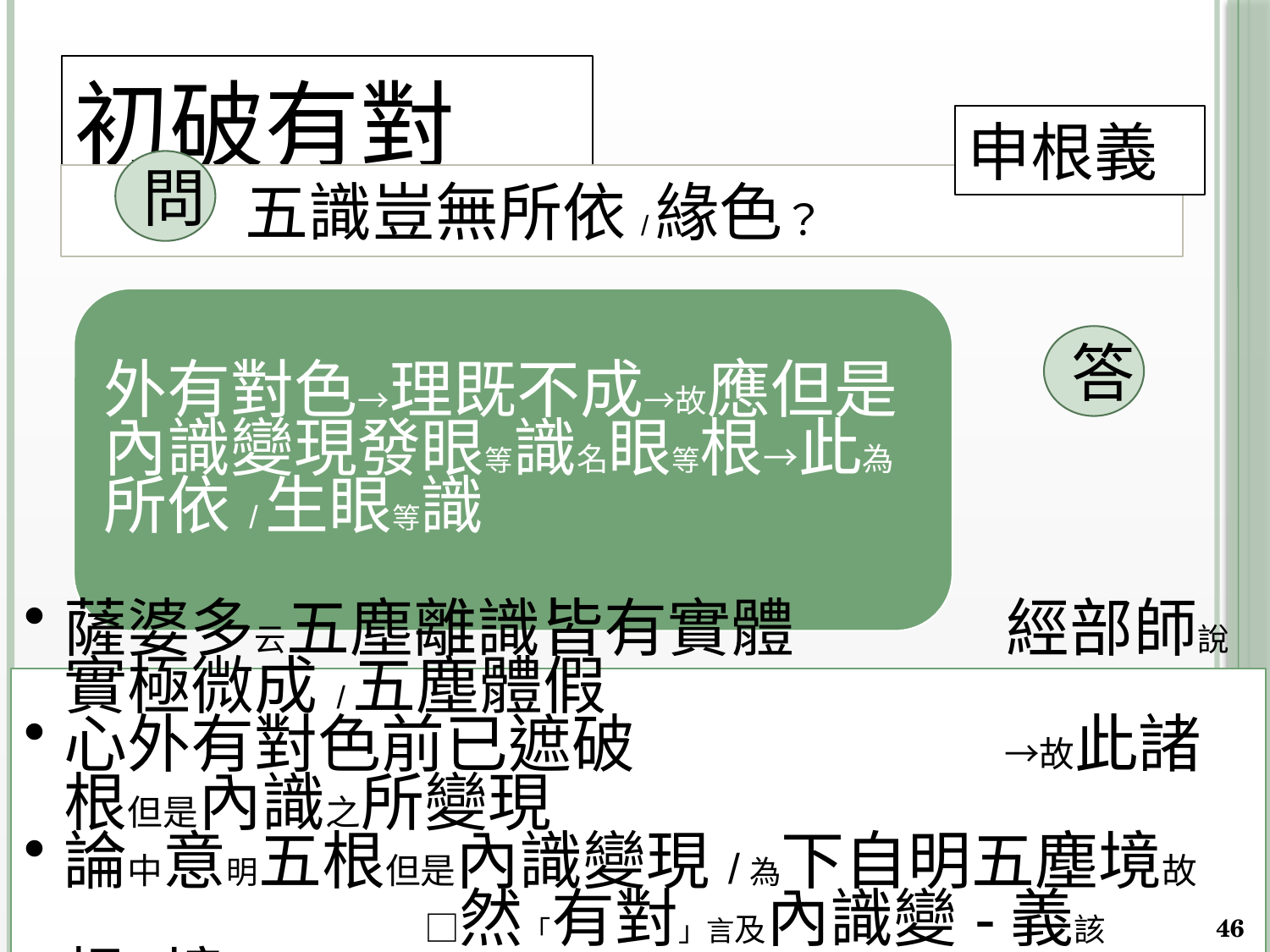

# 初破有對
申根義
問
           五識豈無所依/緣色？
外有對色→理既不成→故應但是內識變現發眼等識名眼等根→此為所依/生眼等識
薩婆多云五塵離識皆有實體               經部師說實極微成/五塵體假
心外有對色前已遮破                          →故此諸根但是內識之所變現
答
46
2014/10/15